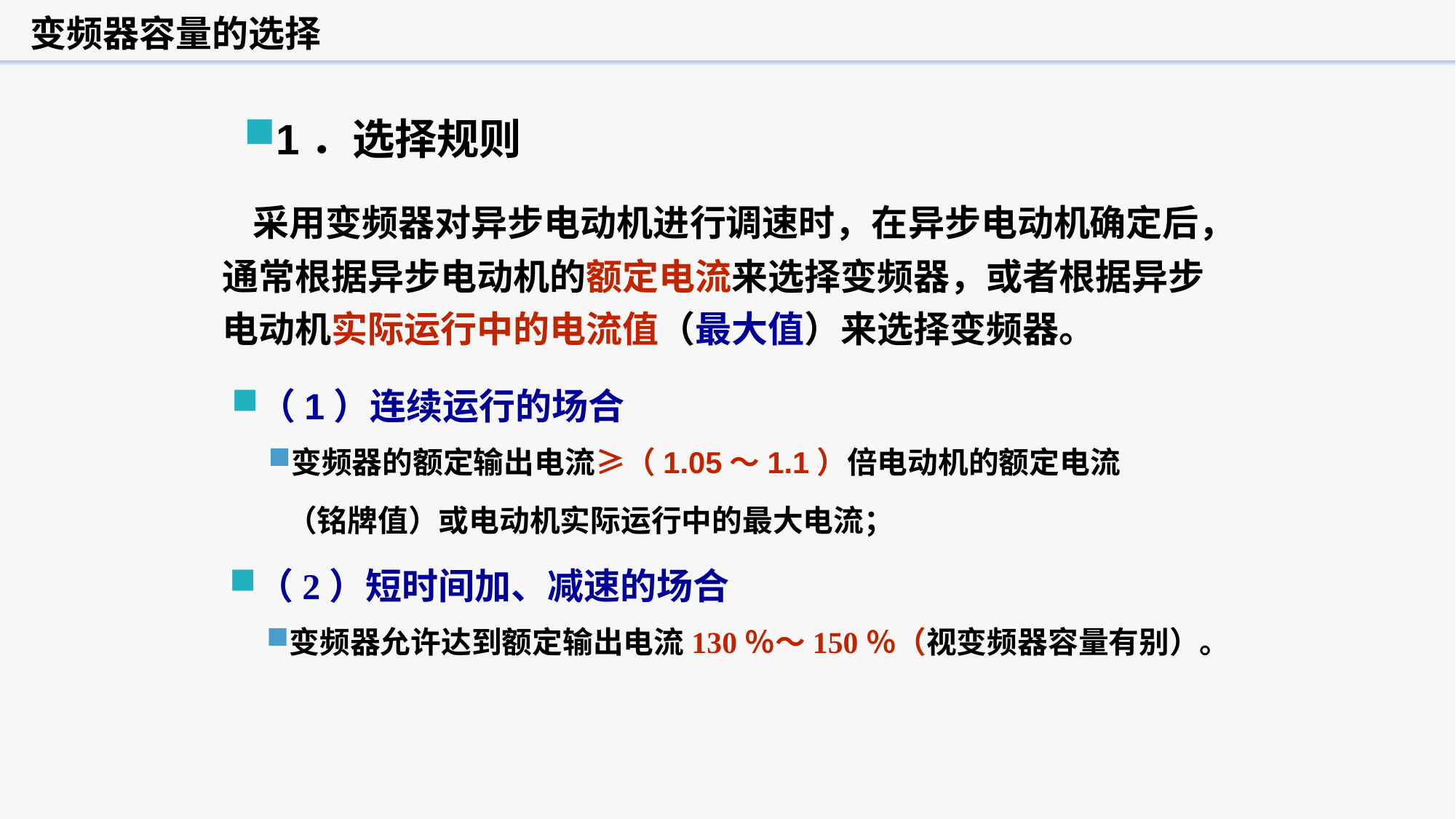

变频器容量的选择

1．选择规则
     采用变频器对异步电动机进行调速时，在异步电动机确定后，通常根据异步电动机的额定电流来选择变频器，或者根据异步电动机实际运行中的电流值（最大值）来选择变频器。
（1）连续运行的场合
变频器的额定输出电流≥（1.05～1.1）倍电动机的额定电流（铭牌值）或电动机实际运行中的最大电流；
（2）短时间加、减速的场合
变频器允许达到额定输出电流130％～150％（视变频器容量有别）。